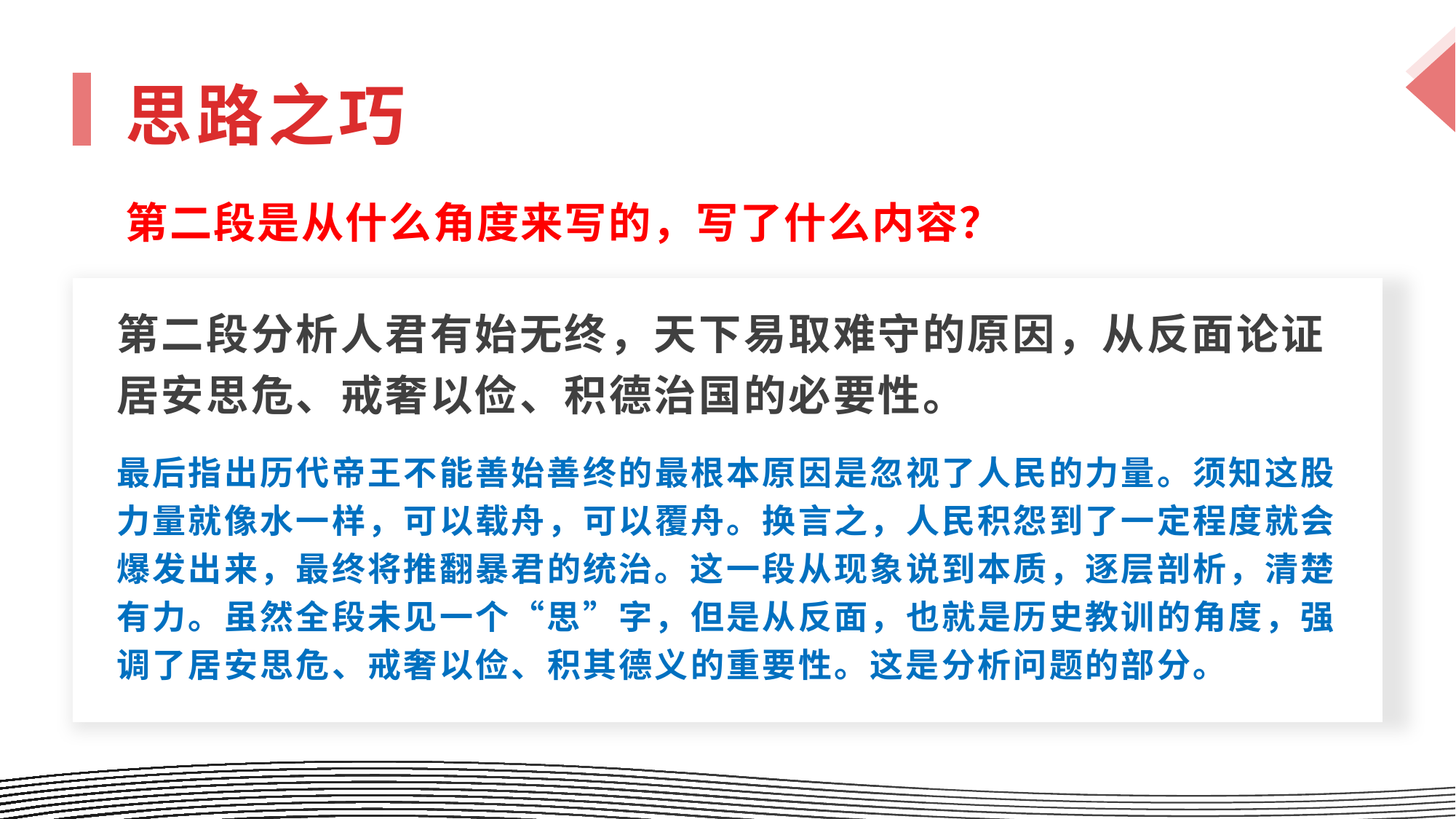

思路之巧

第二段是从什么角度来写的，写了什么内容？

第二段分析人君有始无终，天下易取难守的原因，从反面论证居安思危、戒奢以俭、积德治国的必要性。
最后指出历代帝王不能善始善终的最根本原因是忽视了人民的力量。须知这股力量就像水一样，可以载舟，可以覆舟。换言之，人民积怨到了一定程度就会爆发出来，最终将推翻暴君的统治。这一段从现象说到本质，逐层剖析，清楚有力。虽然全段未见一个“思”字，但是从反面，也就是历史教训的角度，强调了居安思危、戒奢以俭、积其德义的重要性。这是分析问题的部分。